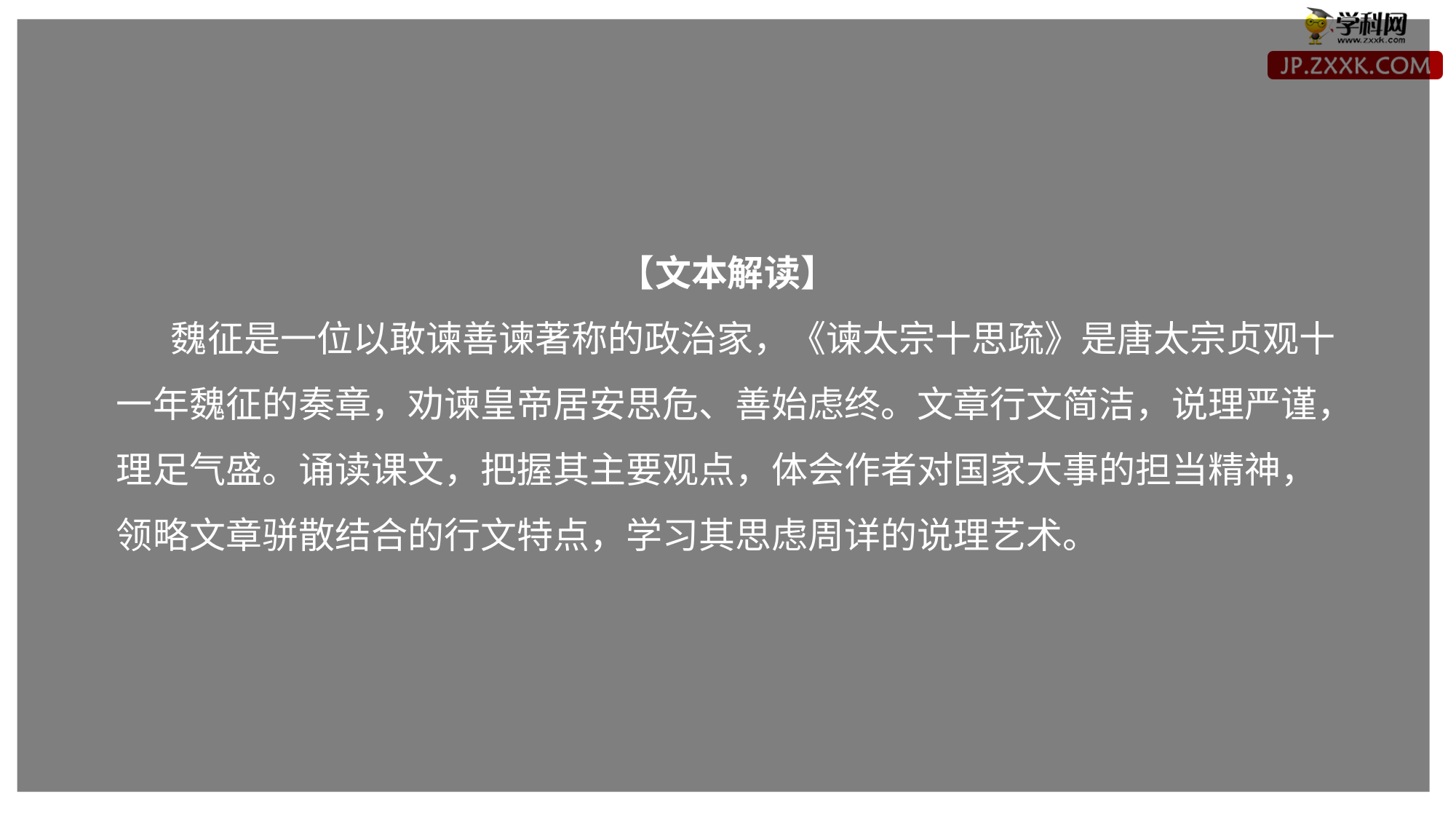

【文本解读】
魏征是一位以敢谏善谏著称的政治家，《谏太宗十思疏》是唐太宗贞观十一年魏征的奏章，劝谏皇帝居安思危、善始虑终。文章行文简洁，说理严谨，理足气盛。诵读课文，把握其主要观点，体会作者对国家大事的担当精神，领略文章骈散结合的行文特点，学习其思虑周详的说理艺术。